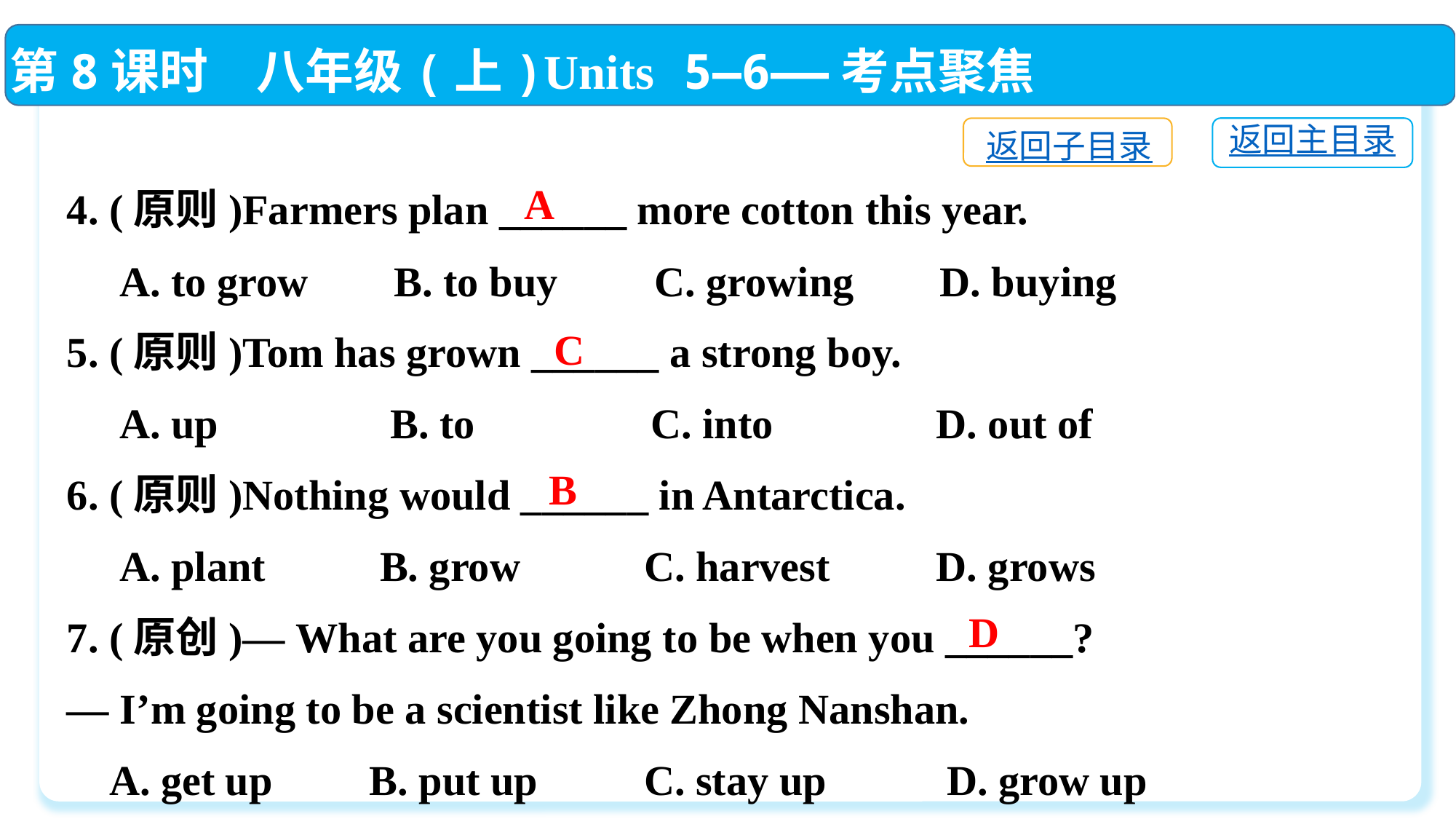

第8课时　八年级(上)Units 5—6——考点聚焦

返回主目录

返回子目录
4. (原则)Farmers plan ______ more cotton this year.
     A. to grow	B. to buy	    C. growing	D. buying
5. (原则)Tom has grown ______ a strong boy.
     A. up	          B. to	              C. into	          D. out of
6. (原则)Nothing would ______ in Antarctica.
     A. plant	         B. grow	   C. harvest	          D. grows
7. (原创)— What are you going to be when you ______?
— I’m going to be a scientist like Zhong Nanshan.
    A. get up	        B. put up	   C. stay up	           D. grow up
A

C
B
D